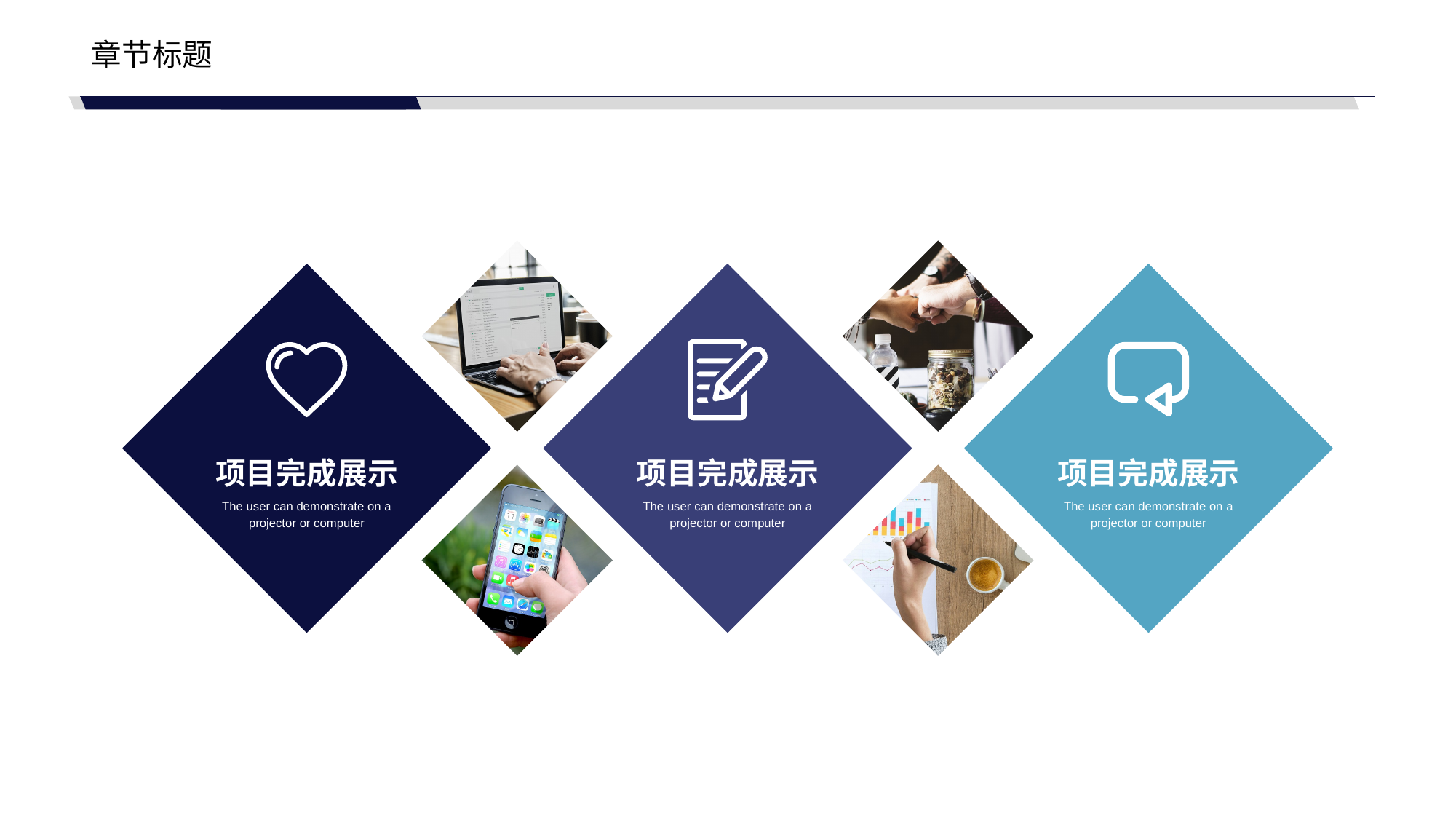

章节标题

项目完成展示
项目完成展示
项目完成展示
The user can demonstrate on a projector or computer
The user can demonstrate on a projector or computer
The user can demonstrate on a projector or computer